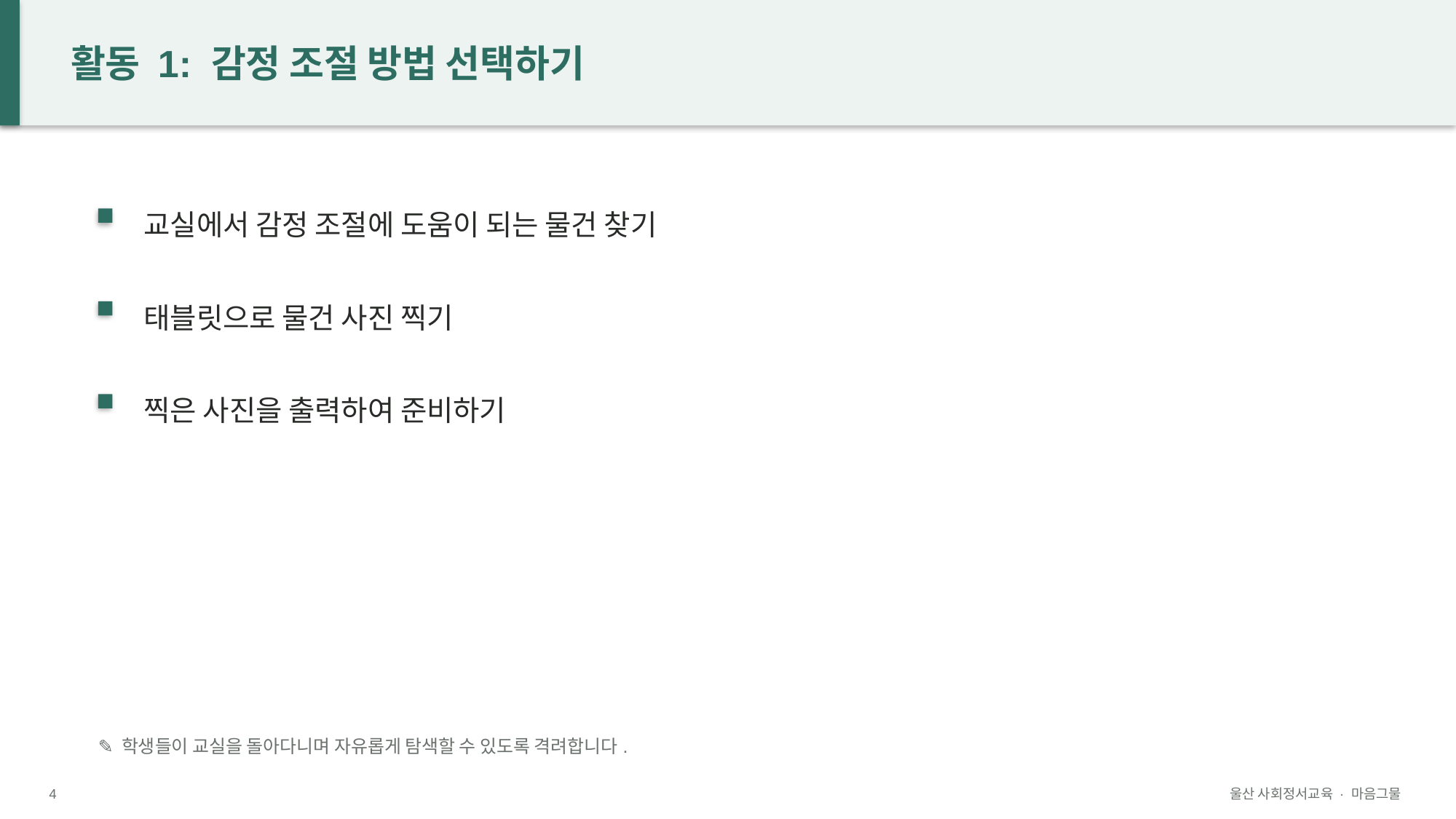

활동 1: 감정 조절 방법 선택하기
교실에서 감정 조절에 도움이 되는 물건 찾기

태블릿으로 물건 사진 찍기

찍은 사진을 출력하여 준비하기

✎ 학생들이 교실을 돌아다니며 자유롭게 탐색할 수 있도록 격려합니다.
4
울산 사회정서교육 · 마음그물